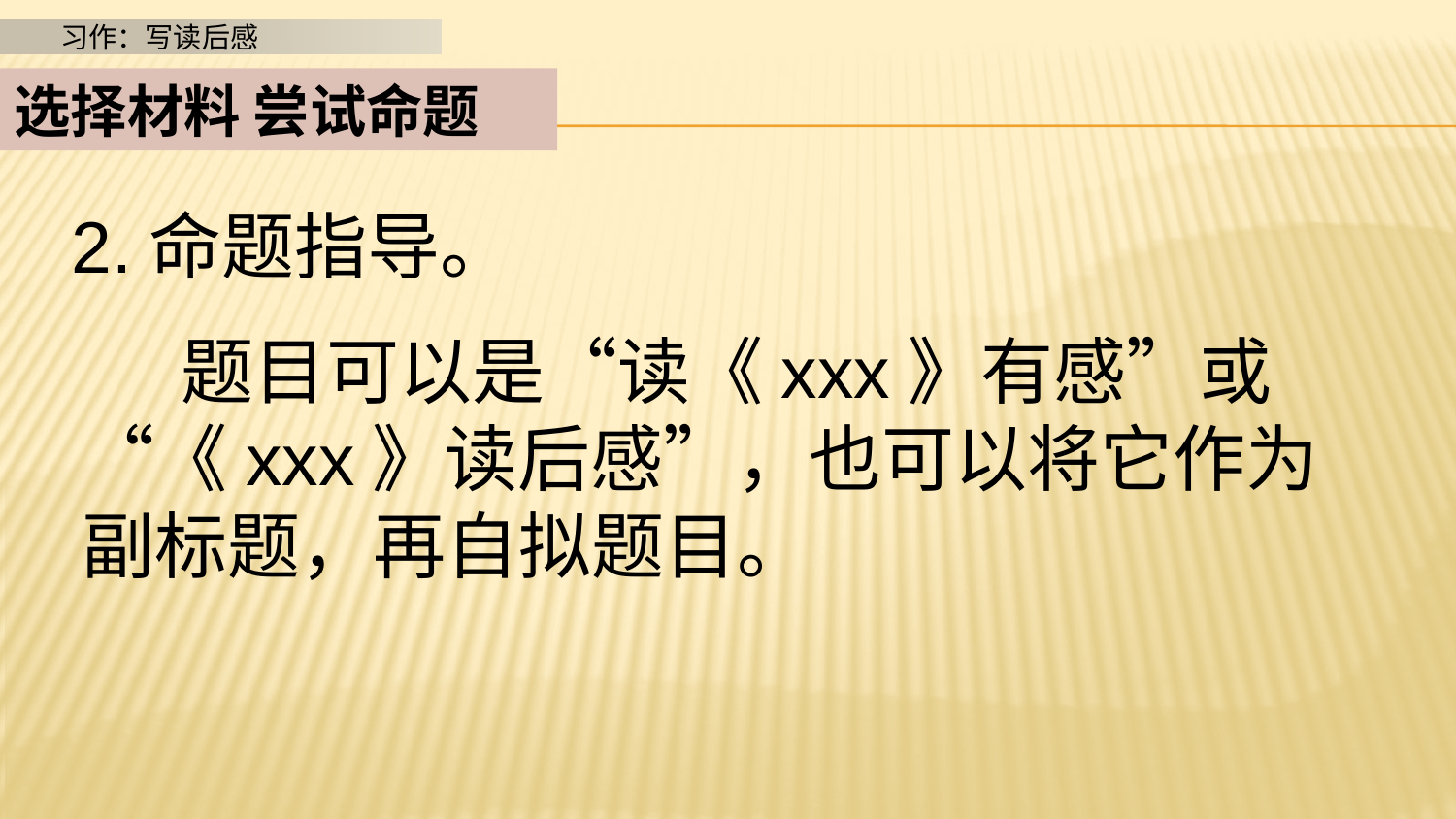

选择材料 尝试命题
2.命题指导。
     题目可以是“读《xxx》有感”或“《xxx》读后感”，也可以将它作为副标题，再自拟题目。